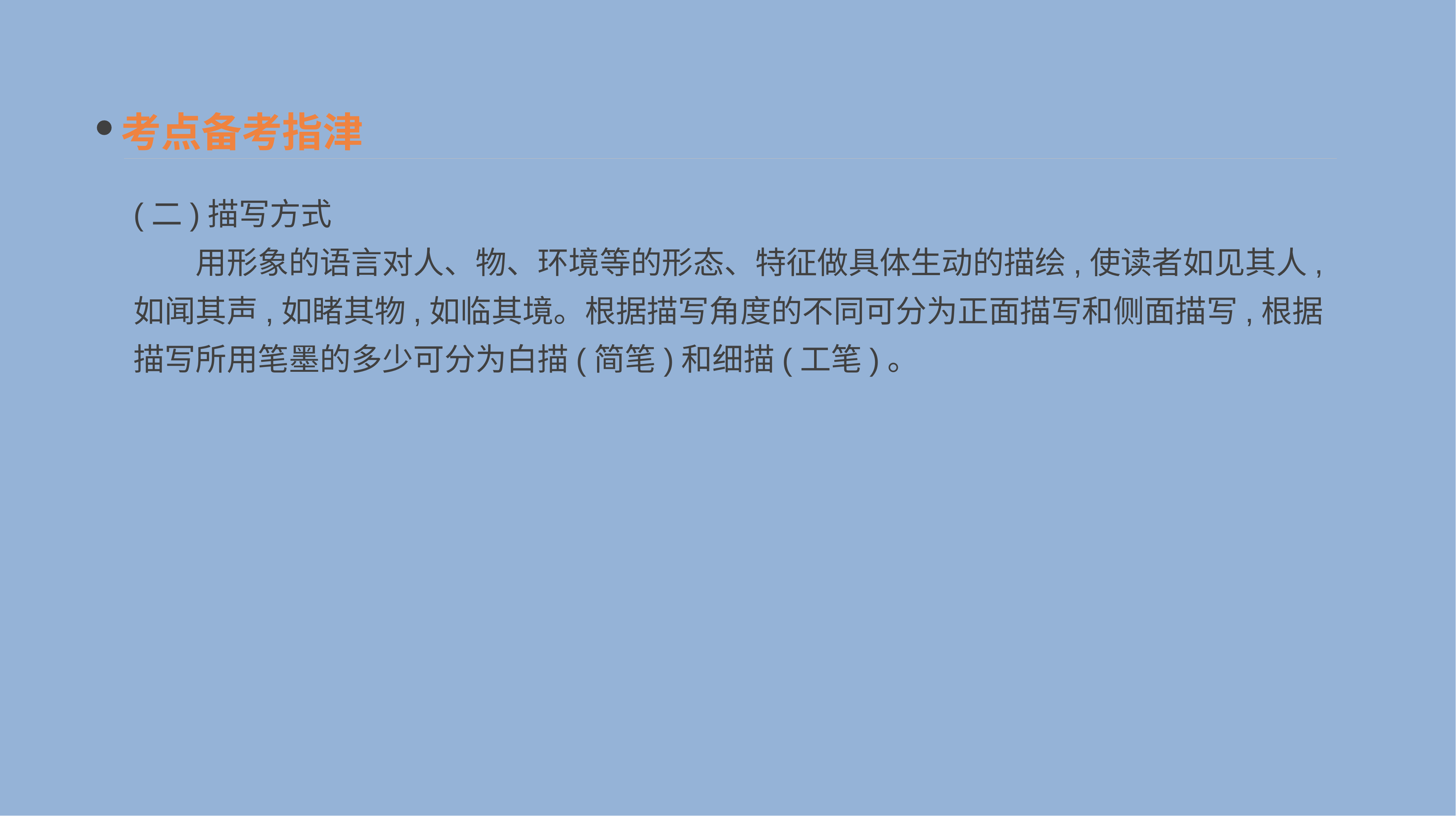

考点备考指津

(二)描写方式
　　用形象的语言对人、物、环境等的形态、特征做具体生动的描绘,使读者如见其人,如闻其声,如睹其物,如临其境。根据描写角度的不同可分为正面描写和侧面描写,根据描写所用笔墨的多少可分为白描(简笔)和细描(工笔)。